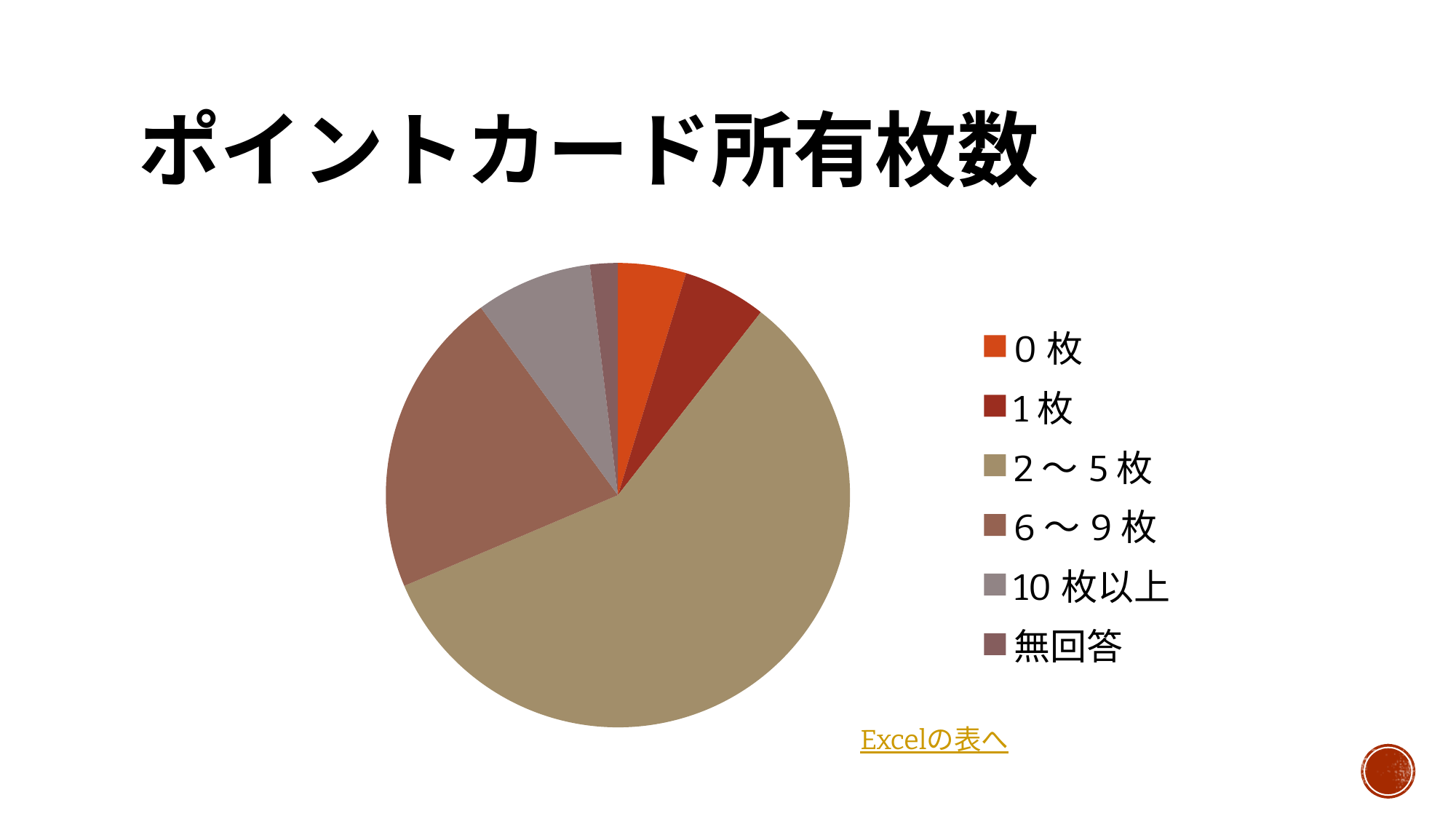

# ポイントカード所有枚数

### Chart

| Category | 人数 |
|---|---|
| 0枚 | 174.0 |
| 1枚 | 213.0 |
| 2～5枚 | 2126.0 |
| 6～9枚 | 782.0 |
| 10枚以上 | 297.0 |
| 無回答 | 71.0 |
Excelの表へ